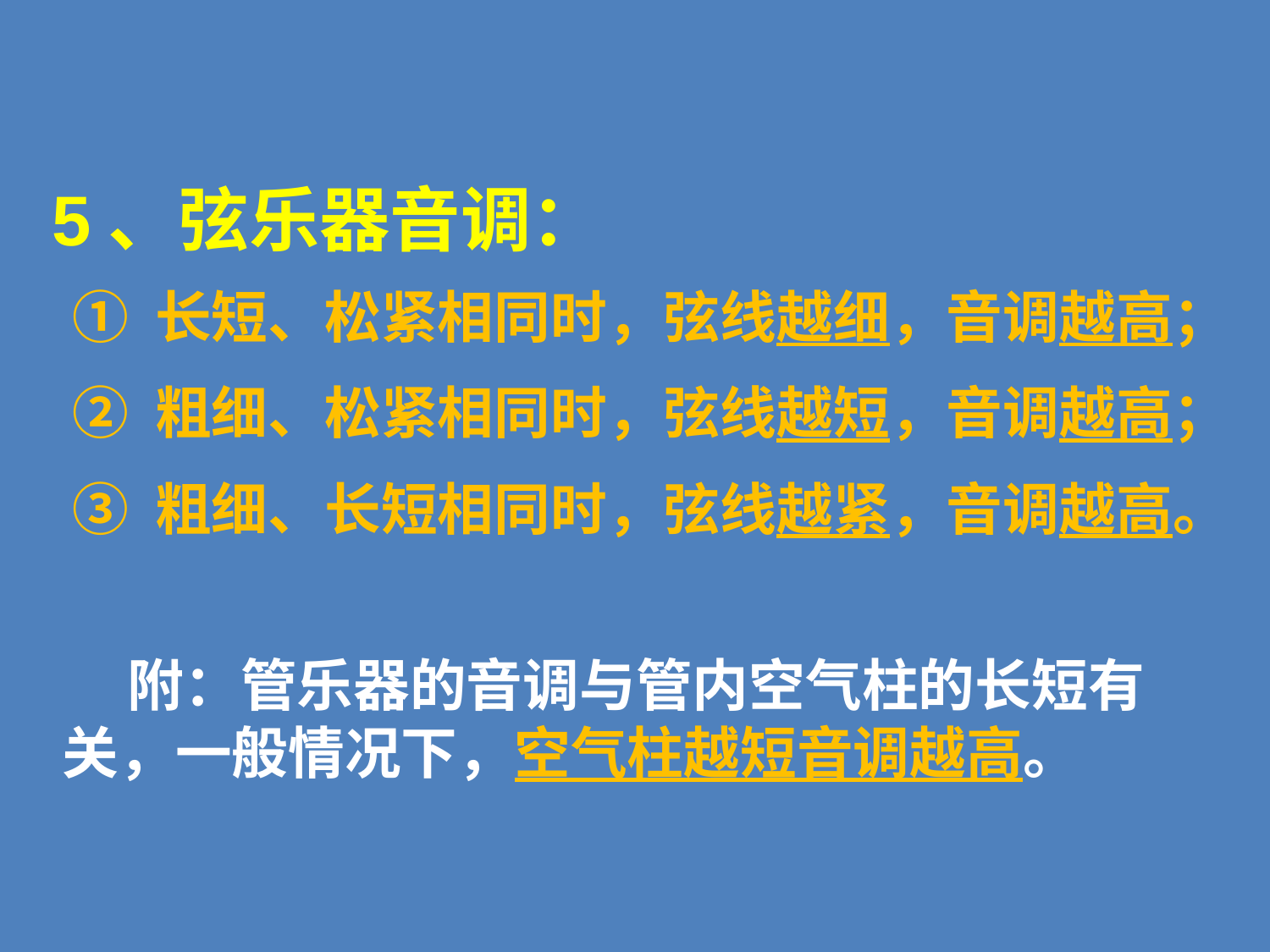

5、弦乐器音调：
① 长短、松紧相同时，弦线越细，音调越高；
② 粗细、松紧相同时，弦线越短，音调越高；
③ 粗细、长短相同时，弦线越紧，音调越高。
    附：管乐器的音调与管内空气柱的长短有关，一般情况下，空气柱越短音调越高。